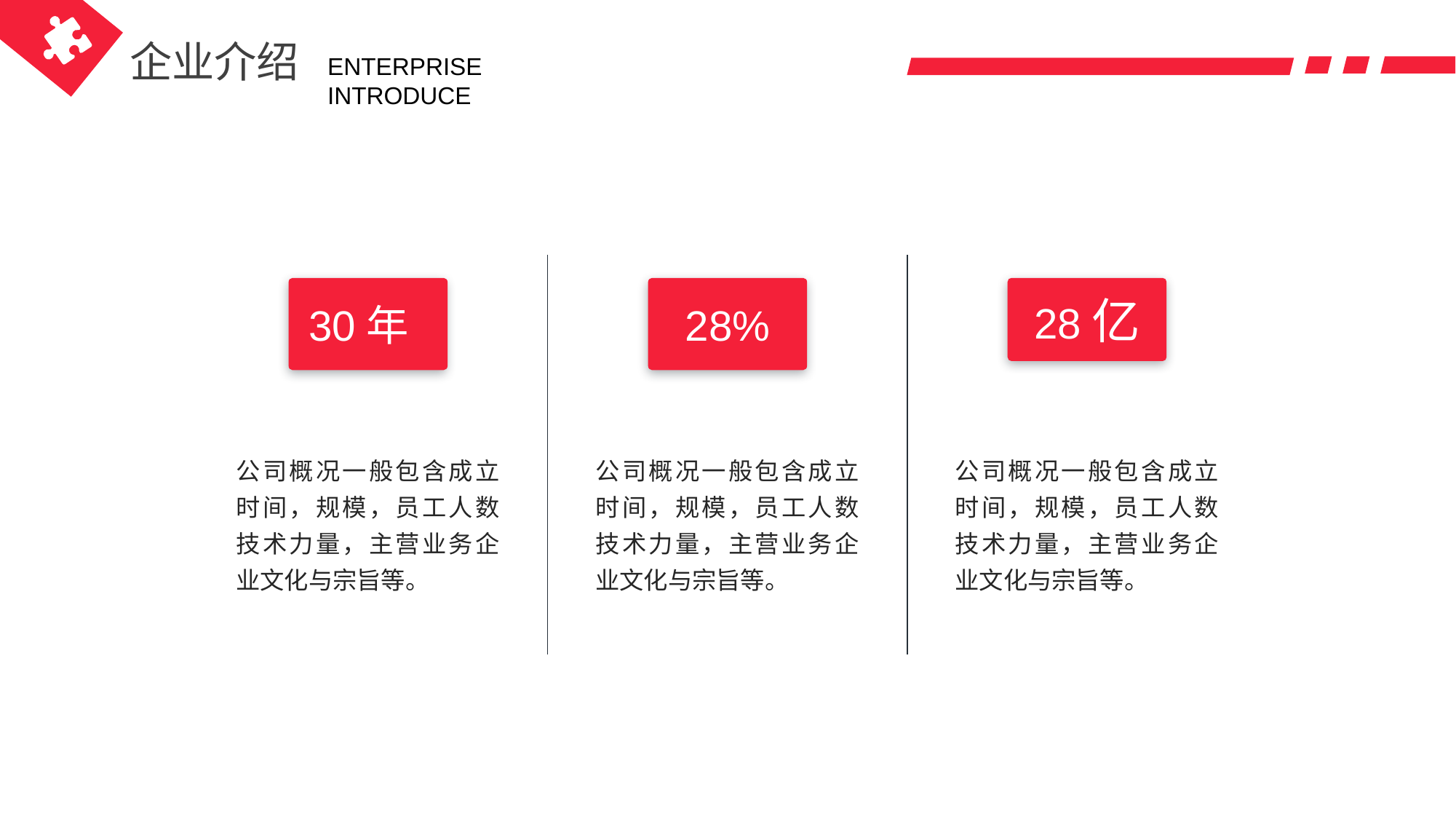

企业介绍
ENTERPRISE INTRODUCE
30年
28%
28亿
公司概况一般包含成立时间，规模，员工人数技术力量，主营业务企业文化与宗旨等。
公司概况一般包含成立时间，规模，员工人数技术力量，主营业务企业文化与宗旨等。
公司概况一般包含成立时间，规模，员工人数技术力量，主营业务企业文化与宗旨等。